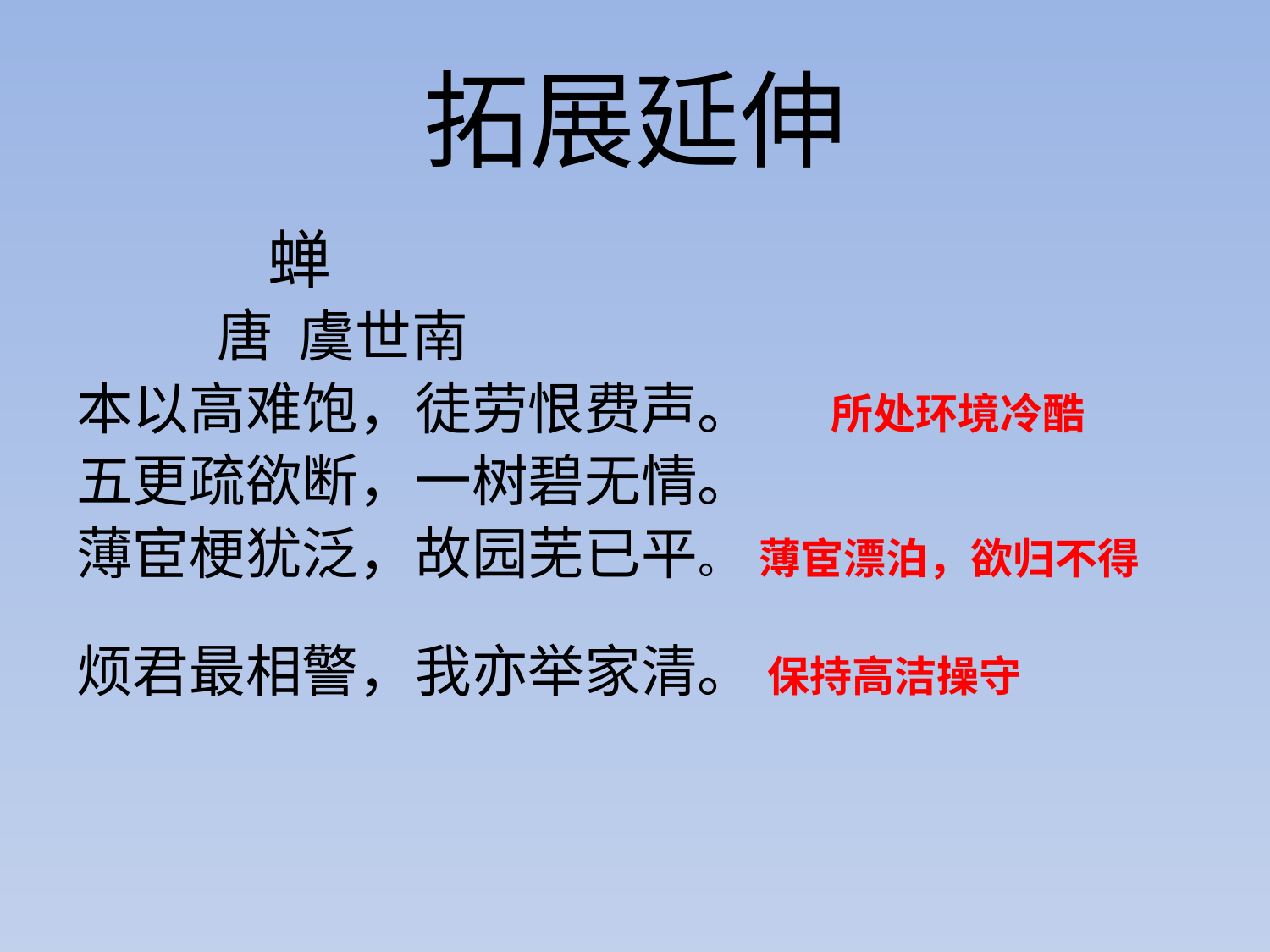

# 拓展延伸
              蝉
          唐  虞世南
本以高难饱，徒劳恨费声。      所处环境冷酷
五更疏欲断，一树碧无情。
薄宦梗犹泛，故园芜已平。  薄宦漂泊，欲归不得
烦君最相警，我亦举家清。 保持高洁操守